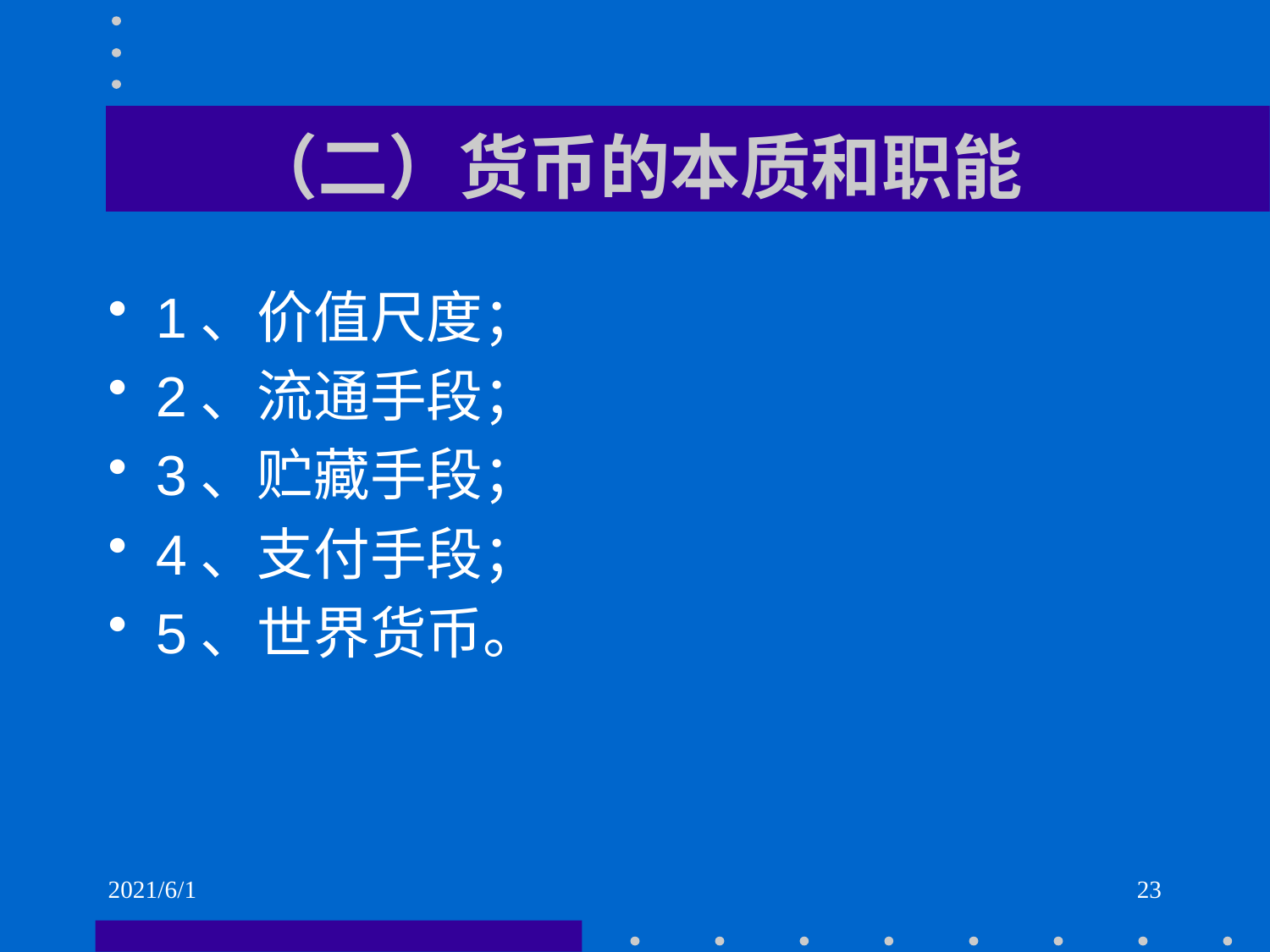

# （二）货币的本质和职能
1、价值尺度；
2、流通手段；
3、贮藏手段；
4、支付手段；
5、世界货币。

2021/6/1
23